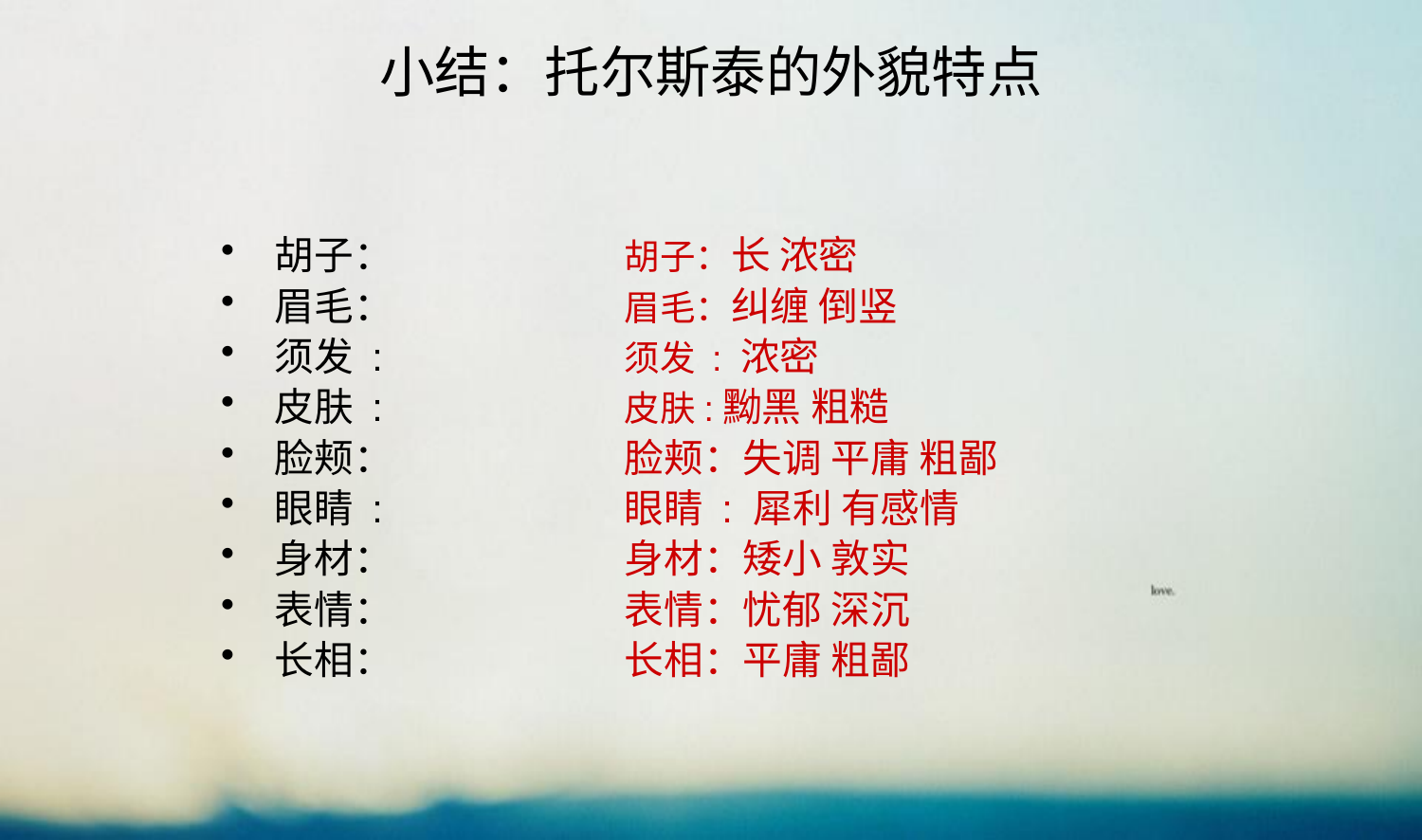

# 小结：托尔斯泰的外貌特点

胡子：
眉毛：
须发 :
皮肤 :
脸颊：
眼睛 :
身材：
表情：
长相：

胡子：长 浓密
眉毛：纠缠 倒竖
须发 : 浓密
皮肤:黝黑 粗糙
脸颊：失调 平庸 粗鄙
眼睛 : 犀利 有感情
身材：矮小 敦实
表情：忧郁 深沉
长相：平庸 粗鄙